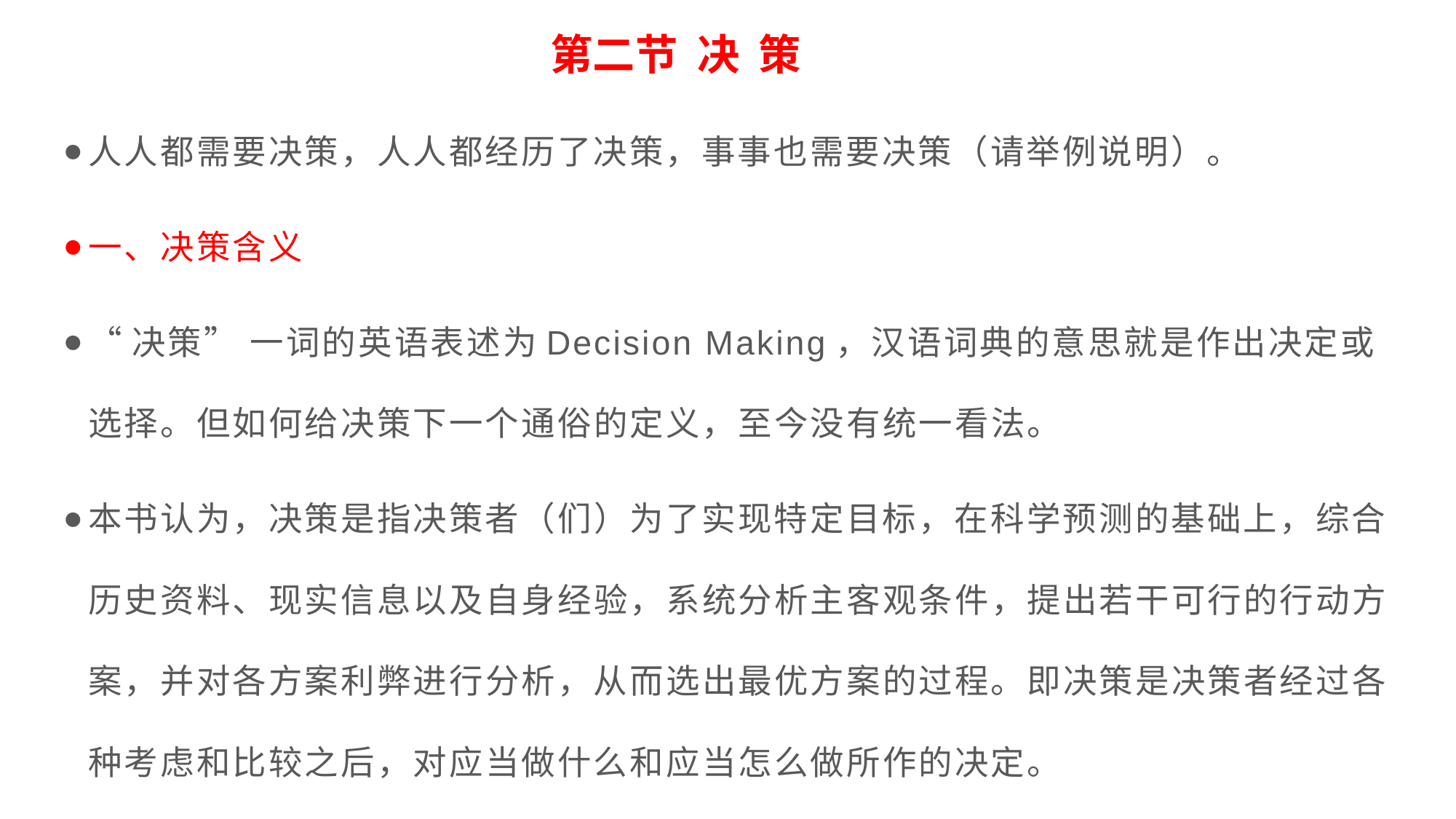

第二节  决  策

人人都需要决策，人人都经历了决策，事事也需要决策（请举例说明）。
一、决策含义
“决策” 一词的英语表述为Decision Making，汉语词典的意思就是作出决定或选择。但如何给决策下一个通俗的定义，至今没有统一看法。
本书认为，决策是指决策者（们）为了实现特定目标，在科学预测的基础上，综合历史资料、现实信息以及自身经验，系统分析主客观条件，提出若干可行的行动方案，并对各方案利弊进行分析，从而选出最优方案的过程。即决策是决策者经过各种考虑和比较之后，对应当做什么和应当怎么做所作的决定。

10